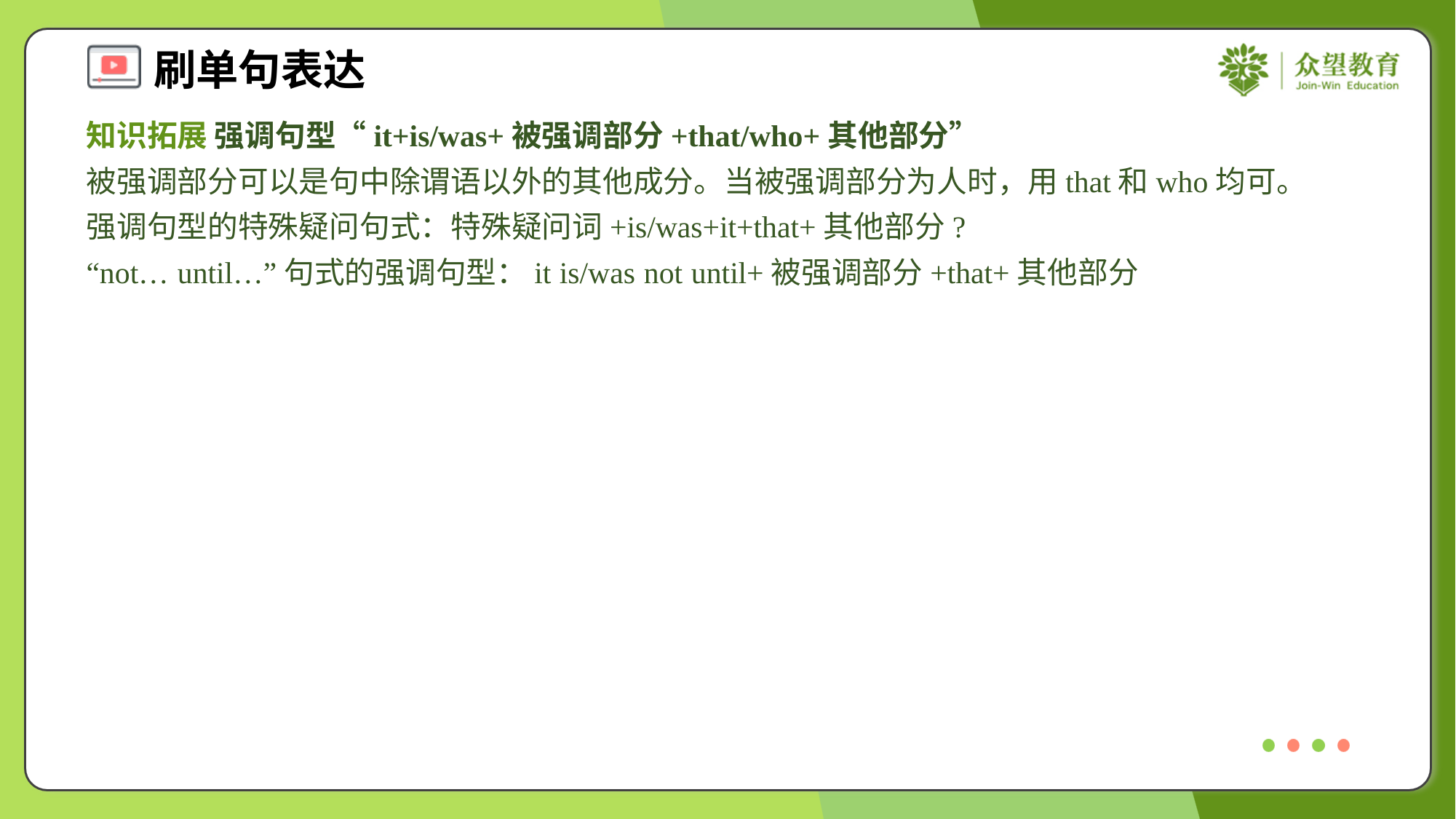

知识拓展 强调句型“it+is/was+被强调部分+that/who+其他部分”
被强调部分可以是句中除谓语以外的其他成分。当被强调部分为人时，用that和who均可。
强调句型的特殊疑问句式：特殊疑问词+is/was+it+that+其他部分?
“not… until…”句式的强调句型：it is/was not until+被强调部分+that+其他部分